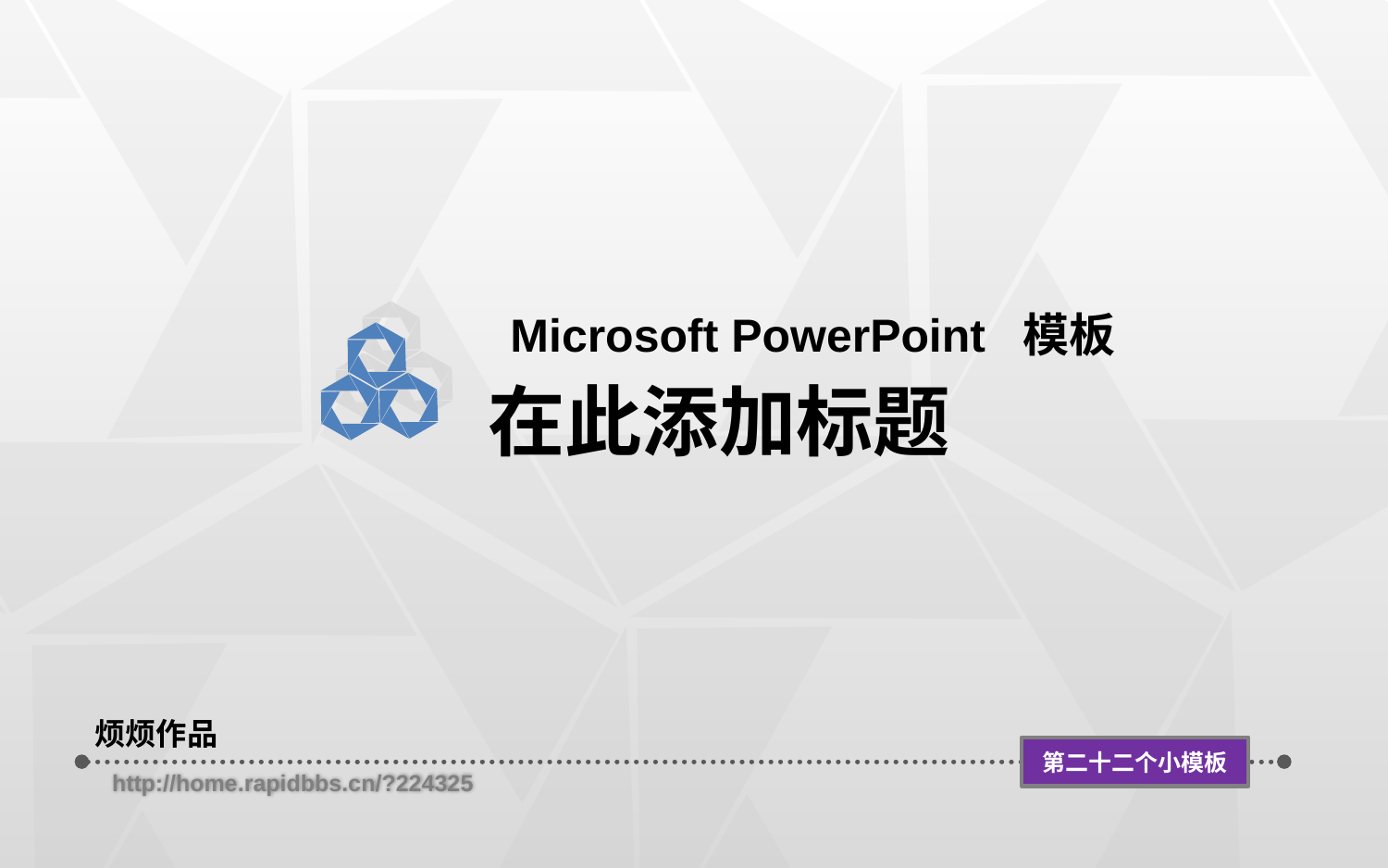

Microsoft PowerPoint  模板

在此添加标题
烦烦作品
第二十二个小模板
http://home.rapidbbs.cn/?224325